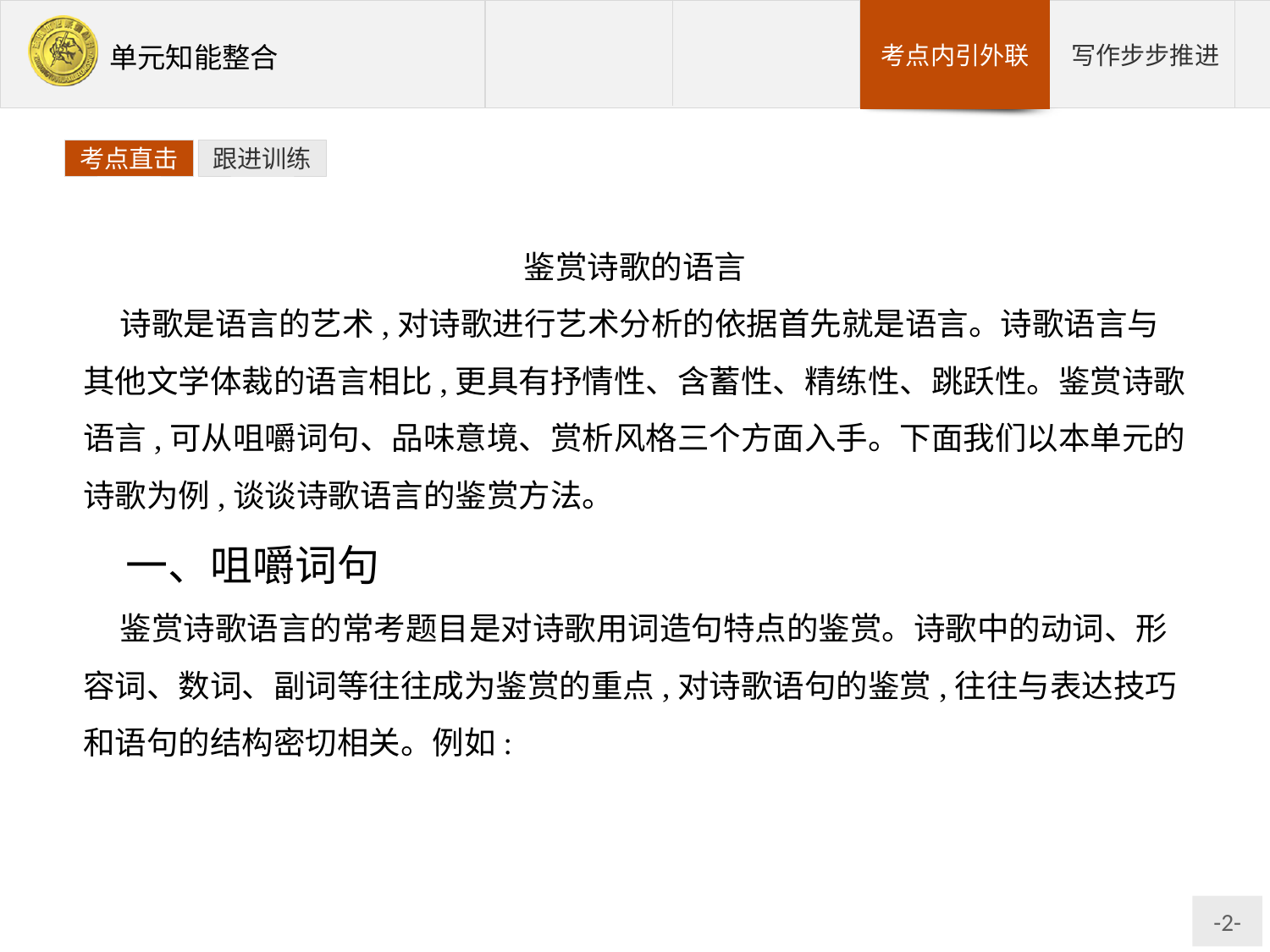

考点直击
跟进训练
鉴赏诗歌的语言
诗歌是语言的艺术,对诗歌进行艺术分析的依据首先就是语言。诗歌语言与其他文学体裁的语言相比,更具有抒情性、含蓄性、精练性、跳跃性。鉴赏诗歌语言,可从咀嚼词句、品味意境、赏析风格三个方面入手。下面我们以本单元的诗歌为例,谈谈诗歌语言的鉴赏方法。
一、咀嚼词句
鉴赏诗歌语言的常考题目是对诗歌用词造句特点的鉴赏。诗歌中的动词、形容词、数词、副词等往往成为鉴赏的重点,对诗歌语句的鉴赏,往往与表达技巧和语句的结构密切相关。例如: